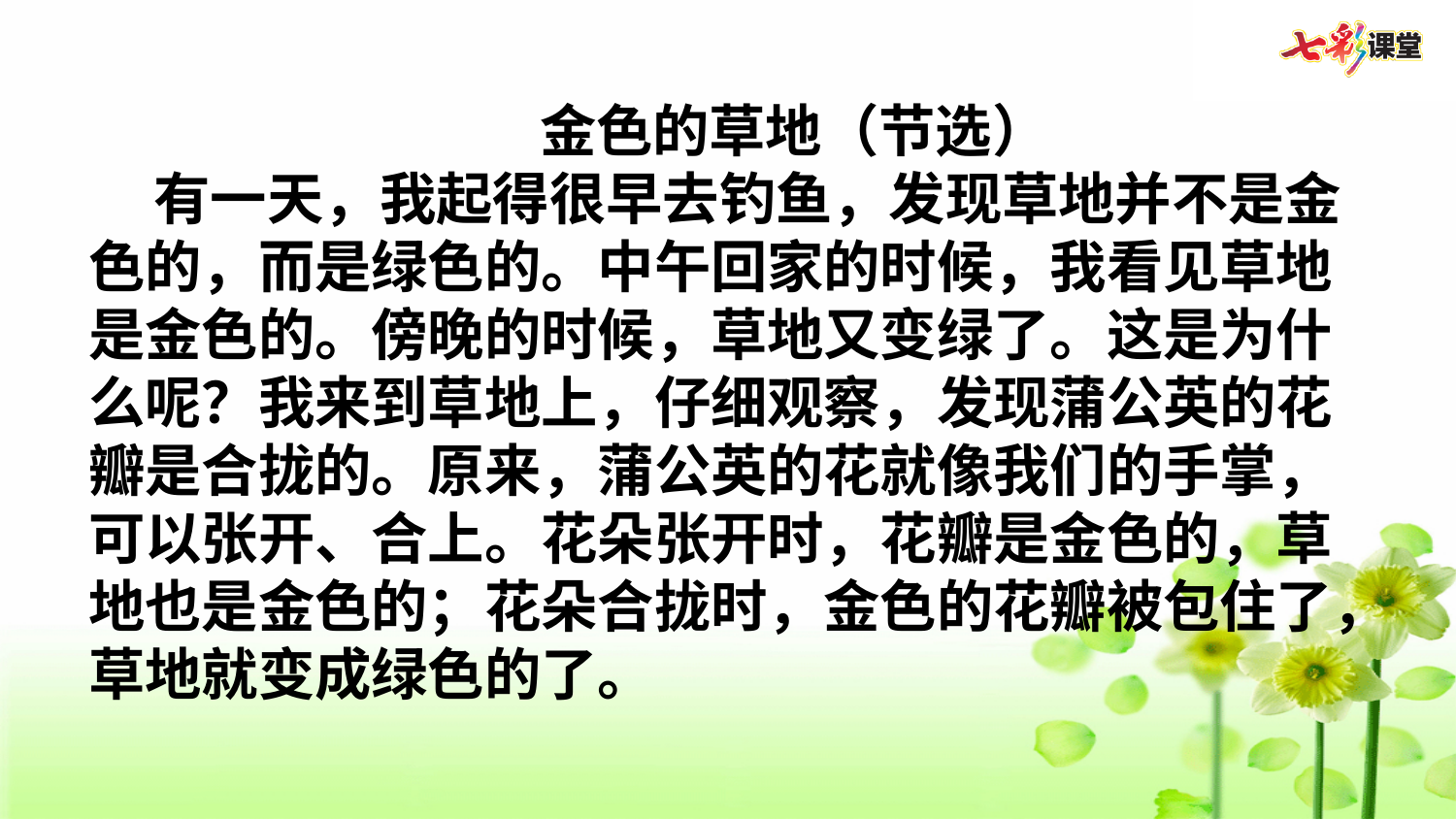

金色的草地（节选）
    有一天，我起得很早去钓鱼，发现草地并不是金色的，而是绿色的。中午回家的时候，我看见草地是金色的。傍晚的时候，草地又变绿了。这是为什么呢？我来到草地上，仔细观察，发现蒲公英的花瓣是合拢的。原来，蒲公英的花就像我们的手掌，可以张开、合上。花朵张开时，花瓣是金色的，草地也是金色的；花朵合拢时，金色的花瓣被包住了，草地就变成绿色的了。